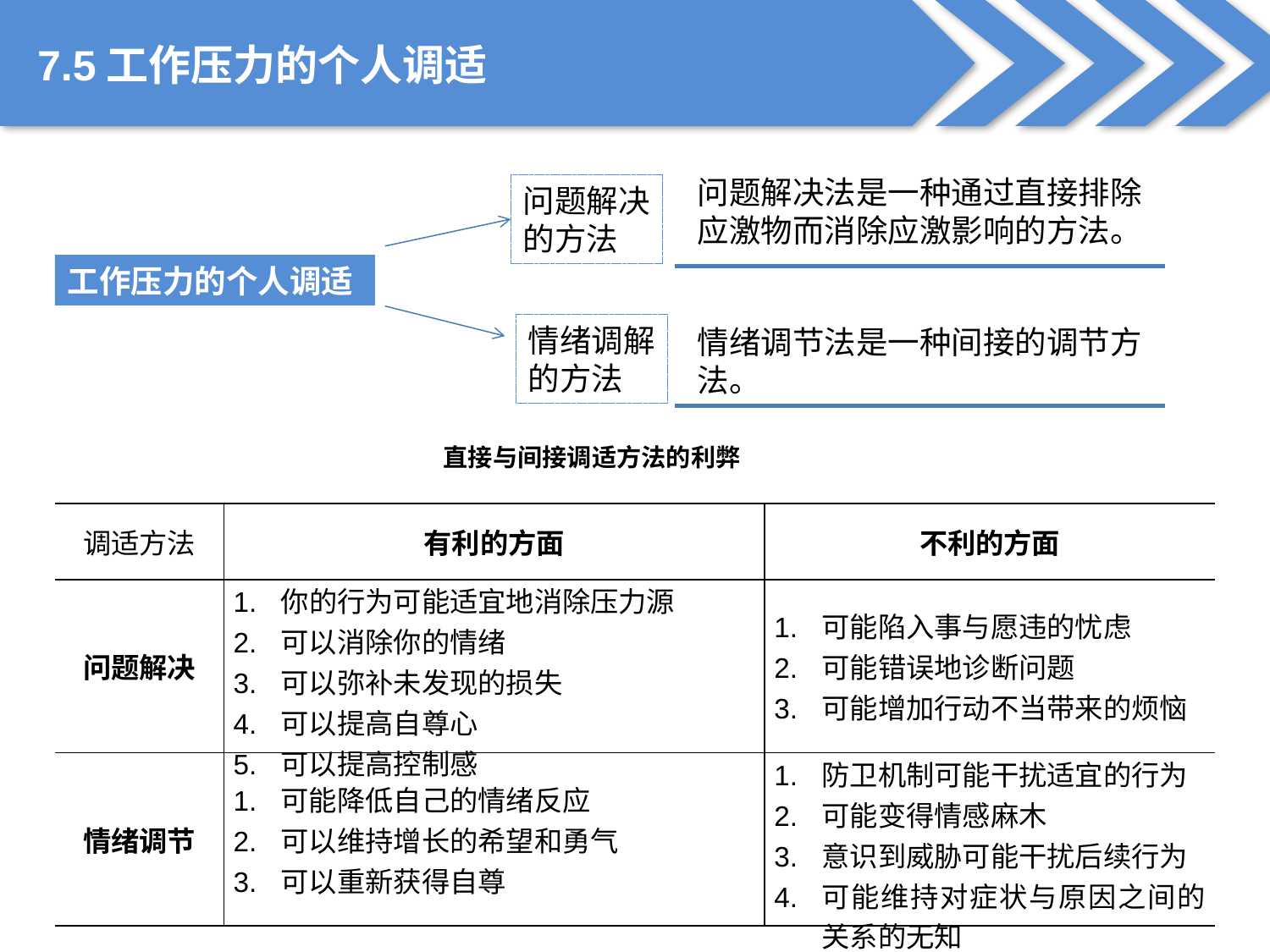

7.5工作压力的个人调适
问题解决法是一种通过直接排除应激物而消除应激影响的方法。
问题解决
的方法
工作压力的个人调适
情绪调解
的方法
情绪调节法是一种间接的调节方法。
直接与间接调适方法的利弊
| 调适方法 | 有利的方面 | 不利的方面 |
| --- | --- | --- |
| 问题解决 | 你的行为可能适宜地消除压力源 可以消除你的情绪 可以弥补未发现的损失 可以提高自尊心 可以提高控制感 | 可能陷入事与愿违的忧虑 可能错误地诊断问题 可能增加行动不当带来的烦恼 |
| 情绪调节 | 可能降低自己的情绪反应 可以维持增长的希望和勇气 可以重新获得自尊 | 防卫机制可能干扰适宜的行为 可能变得情感麻木 意识到威胁可能干扰后续行为 可能维持对症状与原因之间的关系的无知 |